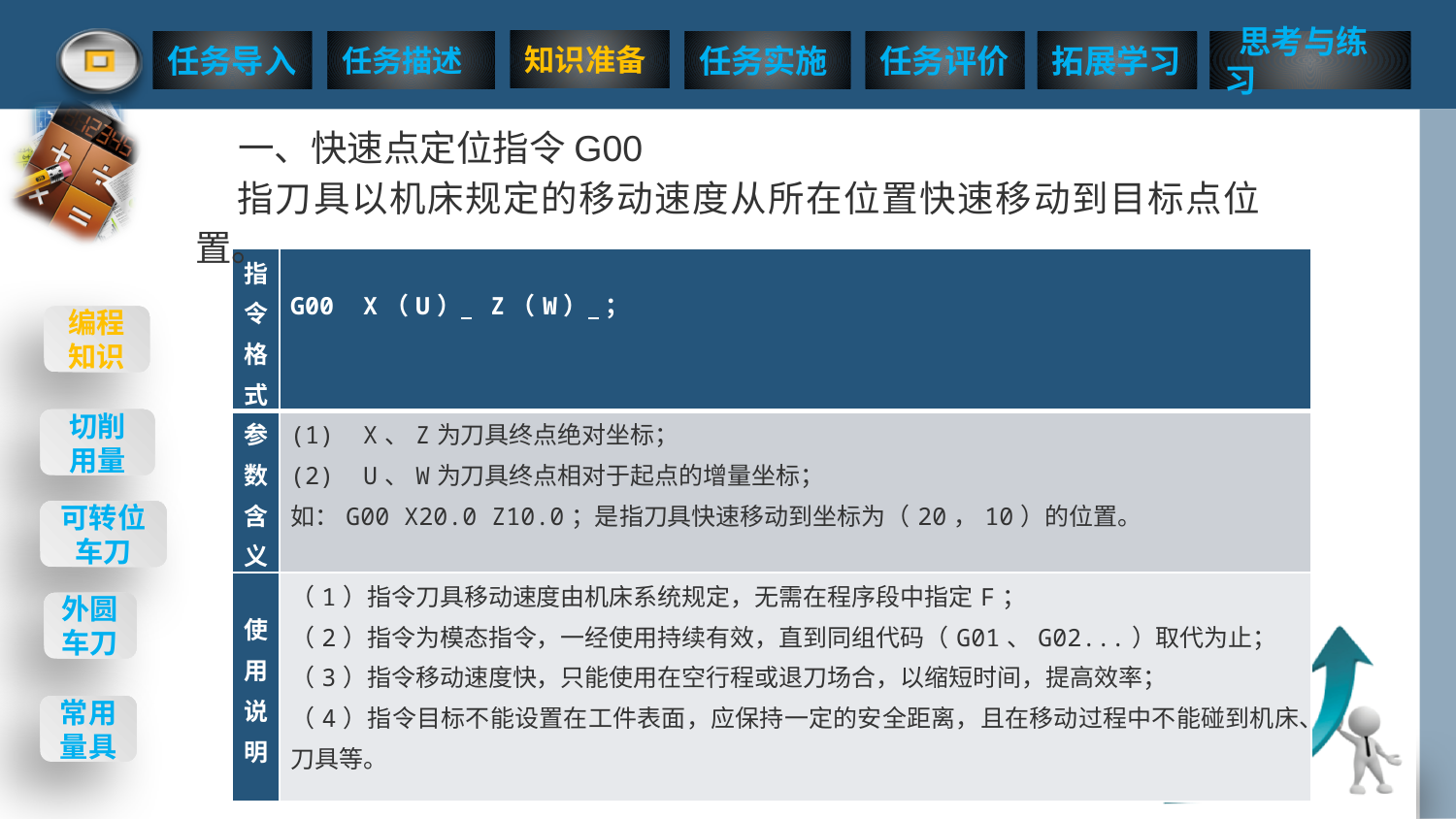

一、快速点定位指令G00
指刀具以机床规定的移动速度从所在位置快速移动到目标点位置。
| 指令格式 | G00 X（U） Z（W） ； |
| --- | --- |
| 参数含义 | (1) X、Z为刀具终点绝对坐标； (2) U、W为刀具终点相对于起点的增量坐标； 如：G00 X20.0 Z10.0；是指刀具快速移动到坐标为（20，10）的位置。 |
| 使用说明 | （1）指令刀具移动速度由机床系统规定，无需在程序段中指定F； （2）指令为模态指令，一经使用持续有效，直到同组代码（G01、G02...）取代为止； （3）指令移动速度快，只能使用在空行程或退刀场合，以缩短时间，提高效率； （4）指令目标不能设置在工件表面，应保持一定的安全距离，且在移动过程中不能碰到机床、刀具等。 |